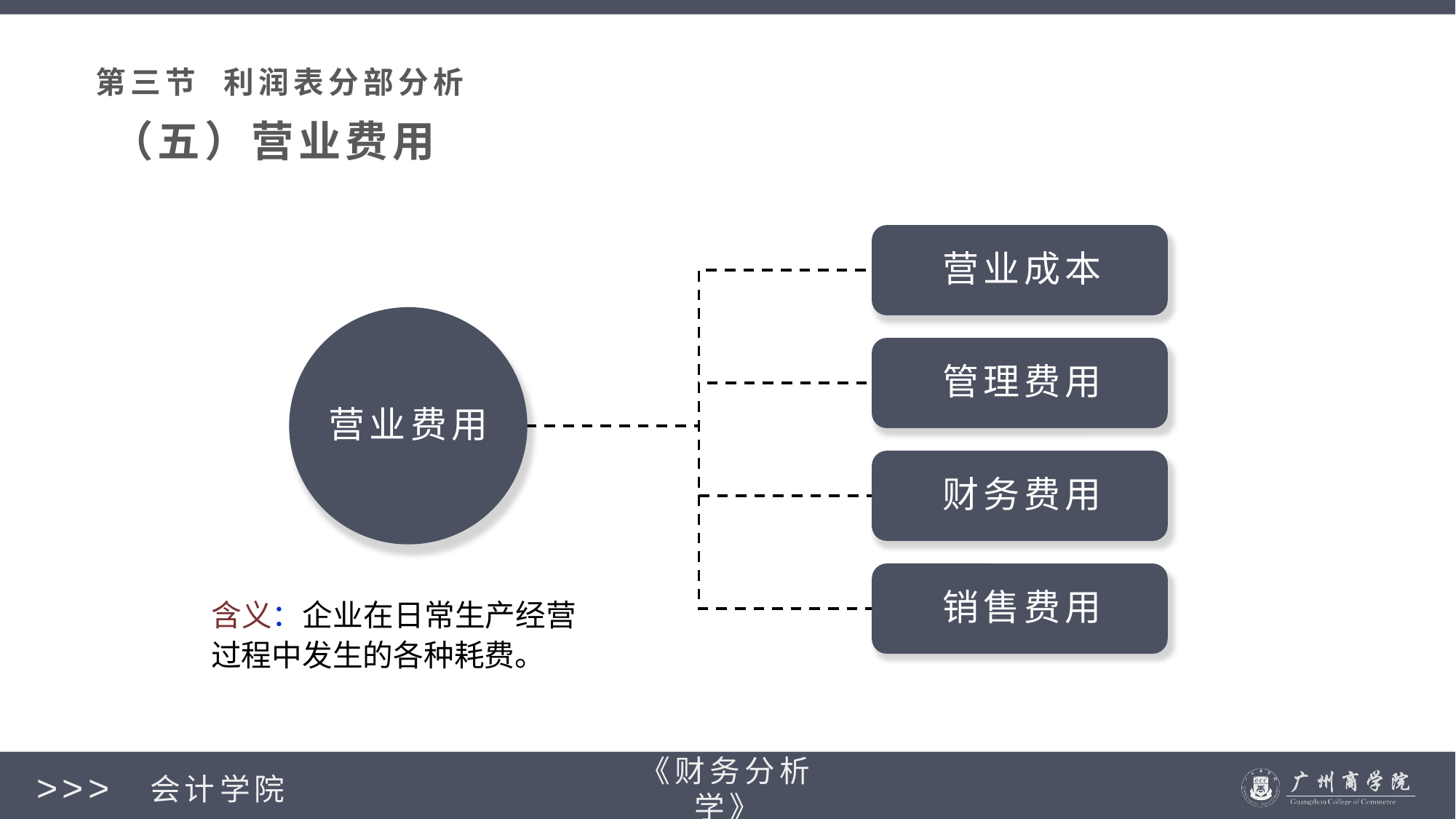

第三节  利润表分部分析
（五）营业费用

营业费用
营业成本
管理费用
财务费用
销售费用
含义：企业在日常生产经营过程中发生的各种耗费。